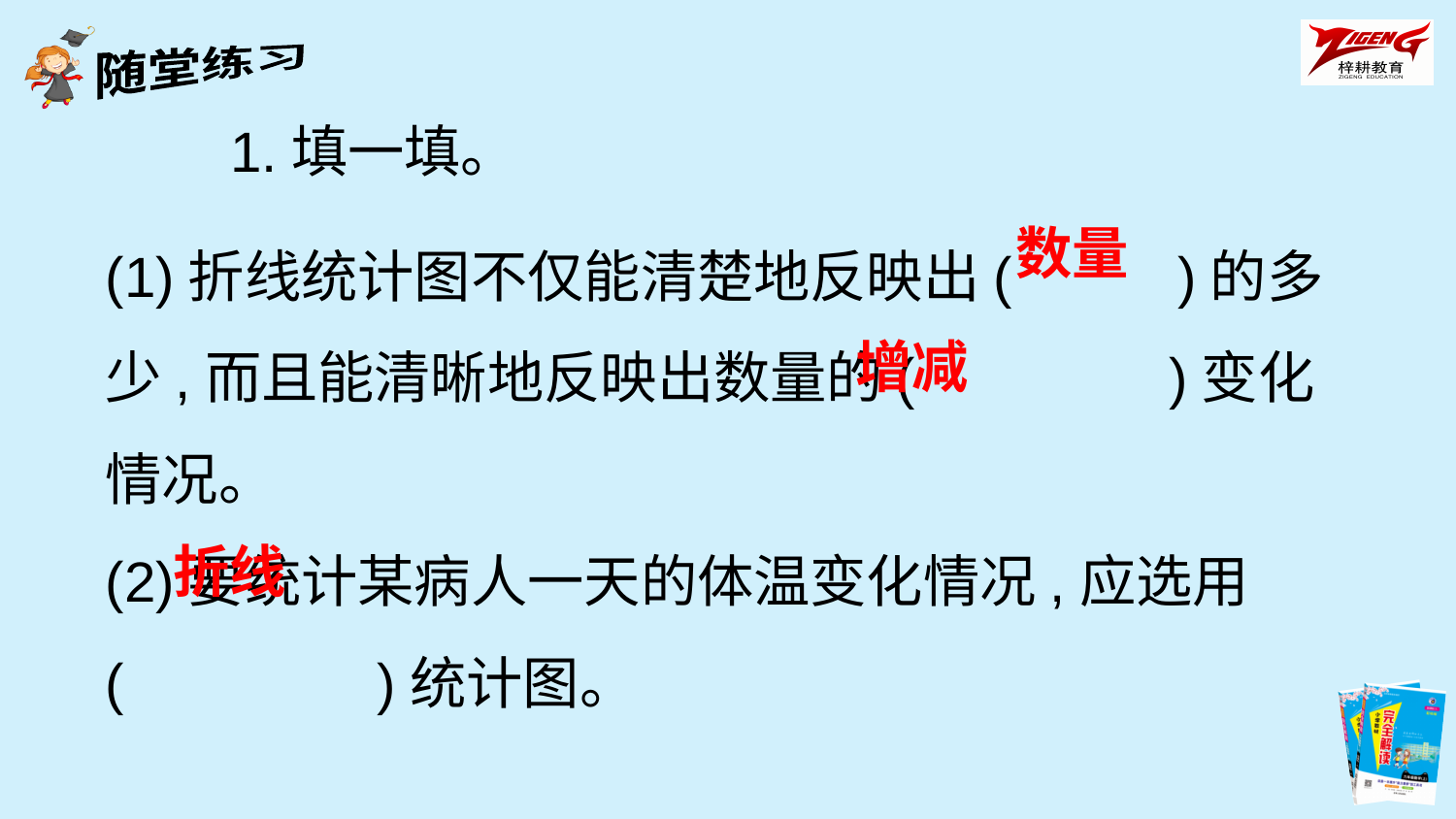

1.填一填。
(1)折线统计图不仅能清楚地反映出(　  　)的多少,而且能清晰地反映出数量的(　　　　)变化情况。
(2)要统计某病人一天的体温变化情况,应选用(　　　　)统计图。
数量
增减
折线